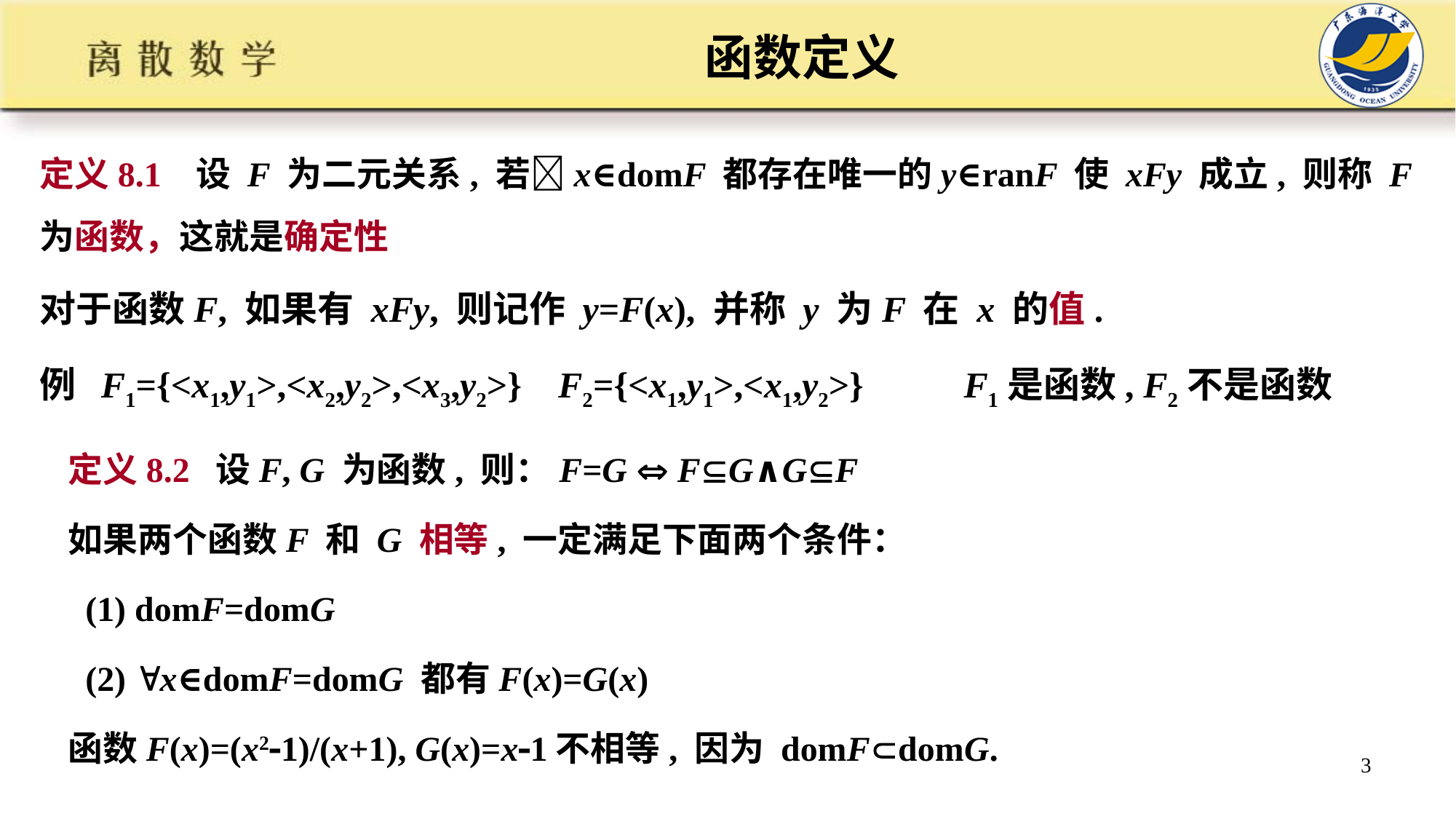

# 函数定义
定义8.1   设 F 为二元关系, 若∀x∈domF 都存在唯一的y∈ranF 使 xFy 成立, 则称 F 为函数，这就是确定性
对于函数F, 如果有 xFy, 则记作 y=F(x), 并称 y 为F 在 x 的值.
例  F1={<x1,y1>,<x2,y2>,<x3,y2>}    F2={<x1,y1>,<x1,y2>}           F1是函数, F2不是函数
定义8.2  设F, G 为函数, 则：F=G ⇔ F⊆G∧G⊆F
如果两个函数F 和 G 相等, 一定满足下面两个条件：
  (1) domF=domG
  (2) ∀x∈domF=domG 都有F(x)=G(x)
函数F(x)=(x2−1)/(x+1), G(x)=x−1不相等, 因为 domF⊂domG.
3